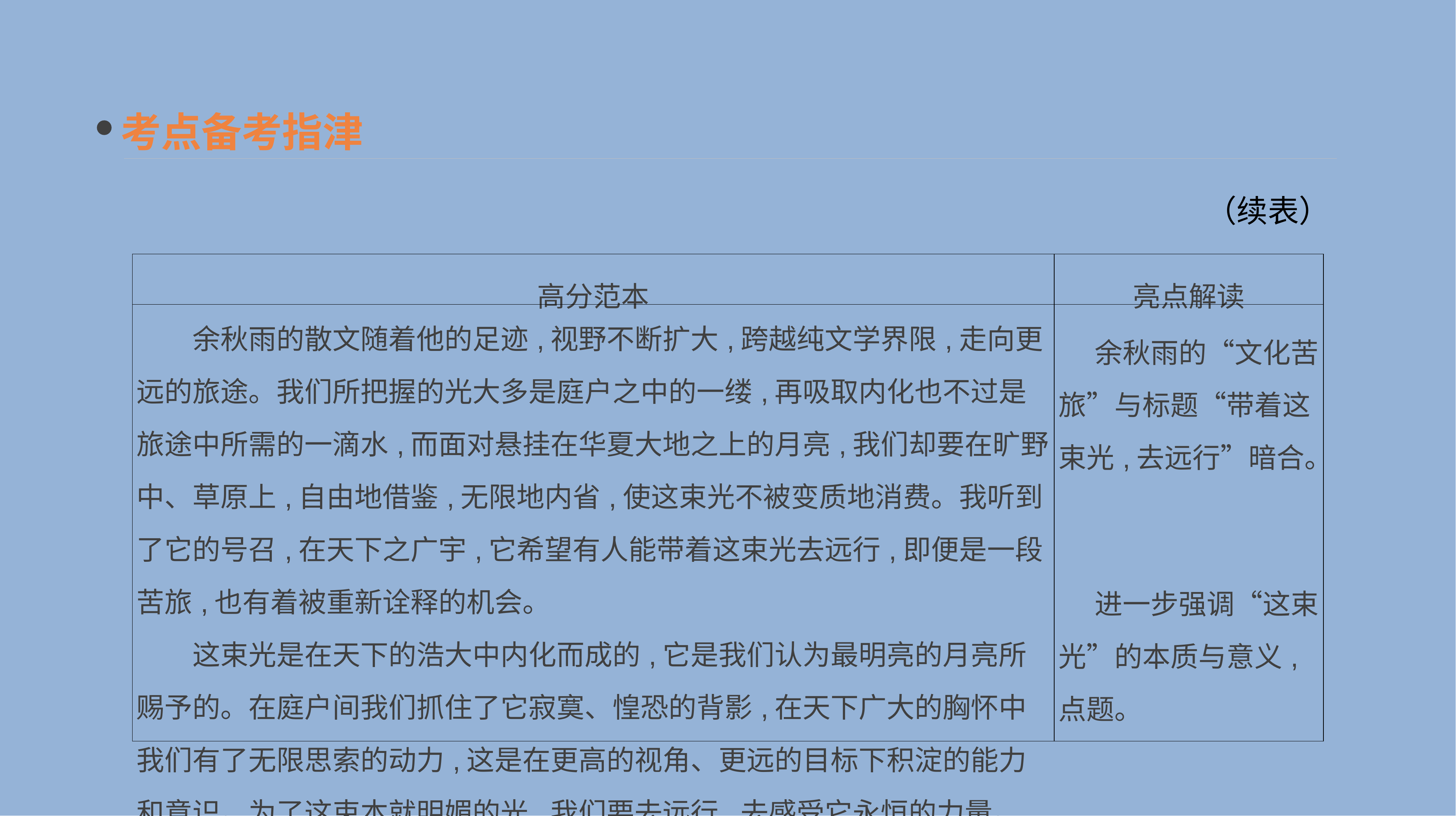

考点备考指津

（续表）
| 高分范本 | 亮点解读 |
| --- | --- |
| 余秋雨的散文随着他的足迹,视野不断扩大,跨越纯文学界限,走向更远的旅途。我们所把握的光大多是庭户之中的一缕,再吸取内化也不过是旅途中所需的一滴水,而面对悬挂在华夏大地之上的月亮,我们却要在旷野中、草原上,自由地借鉴,无限地内省,使这束光不被变质地消费。我听到了它的号召,在天下之广宇,它希望有人能带着这束光去远行,即便是一段苦旅,也有着被重新诠释的机会。 　　这束光是在天下的浩大中内化而成的,它是我们认为最明亮的月亮所赐予的。在庭户间我们抓住了它寂寞、惶恐的背影,在天下广大的胸怀中我们有了无限思索的动力,这是在更高的视角、更远的目标下积淀的能力和意识。为了这束本就明媚的光,我们要去远行,去感受它永恒的力量。 | 余秋雨的“文化苦旅”与标题“带着这束光,去远行”暗合。 　 　进一步强调“这束光”的本质与意义,点题。 |